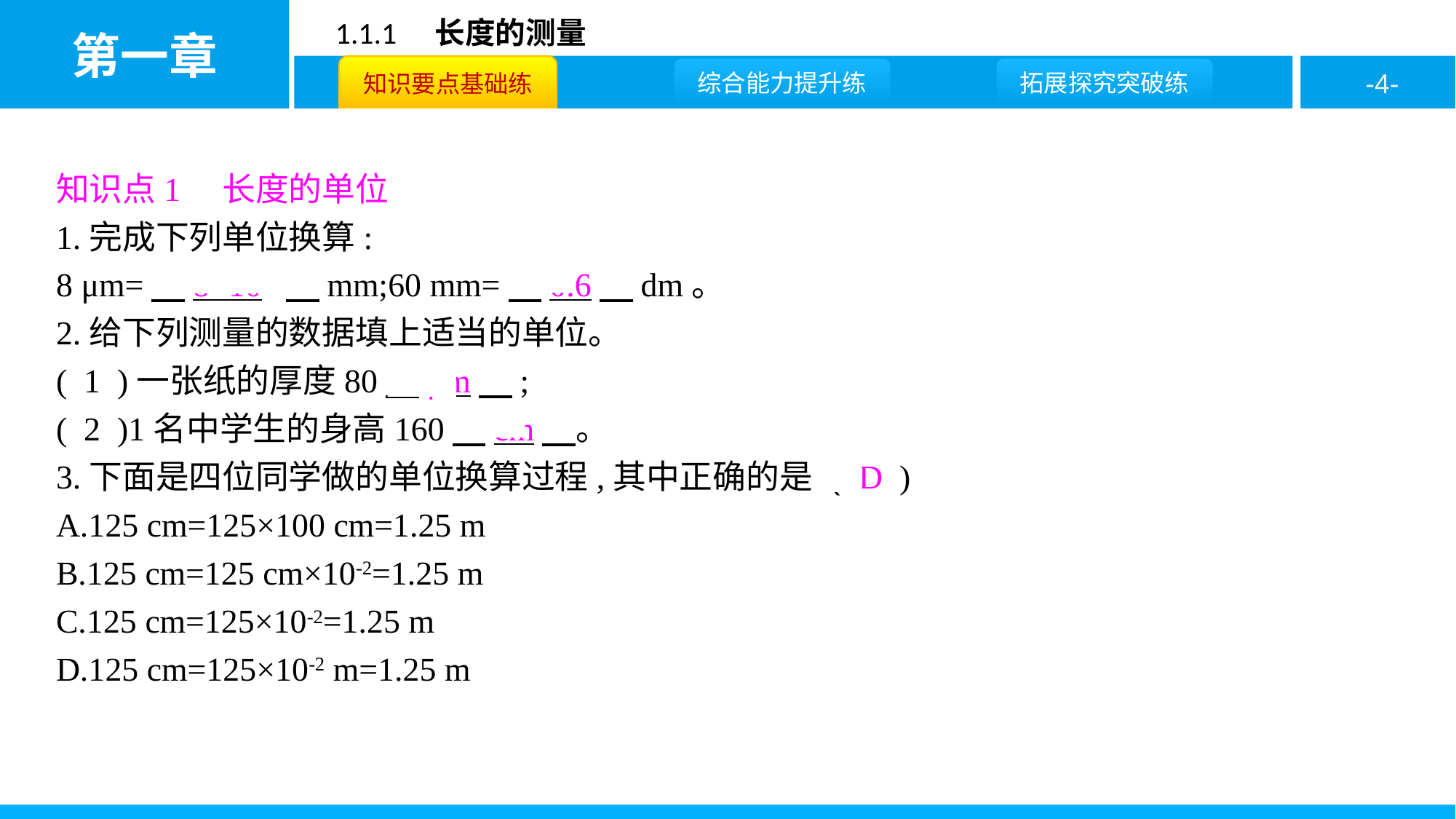

知识点1　长度的单位
1.完成下列单位换算:
8 μm=　8×10-3　mm;60 mm=　0.6　dm。
2.给下列测量的数据填上适当的单位。
(  1  )一张纸的厚度80　μm　;
(  2  )1名中学生的身高160　cm　。
3.下面是四位同学做的单位换算过程,其中正确的是 (  D  )
A.125 cm=125×100 cm=1.25 m
B.125 cm=125 cm×10-2=1.25 m
C.125 cm=125×10-2=1.25 m
D.125 cm=125×10-2 m=1.25 m